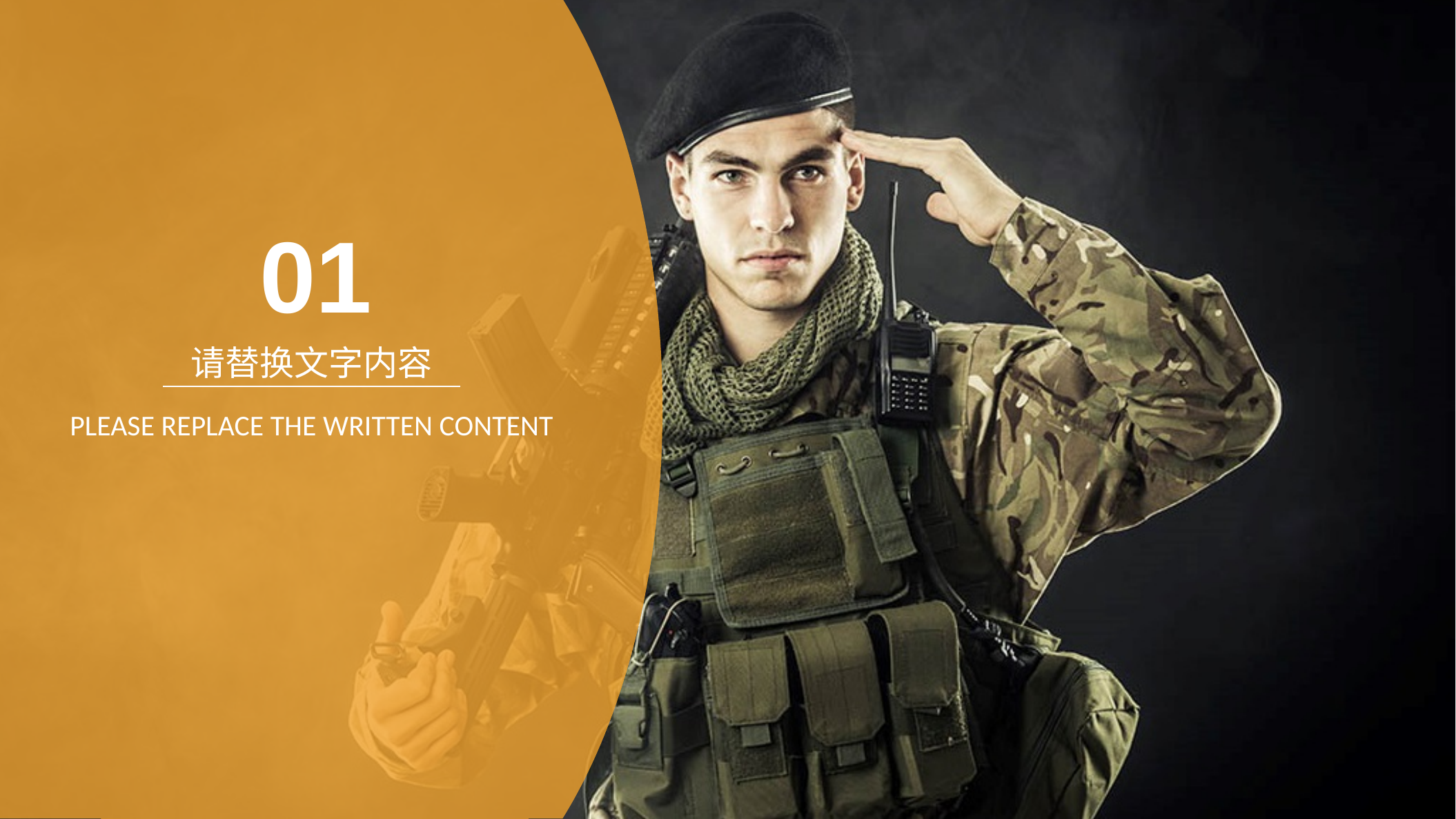

01
请替换文字内容
Please replace the written content